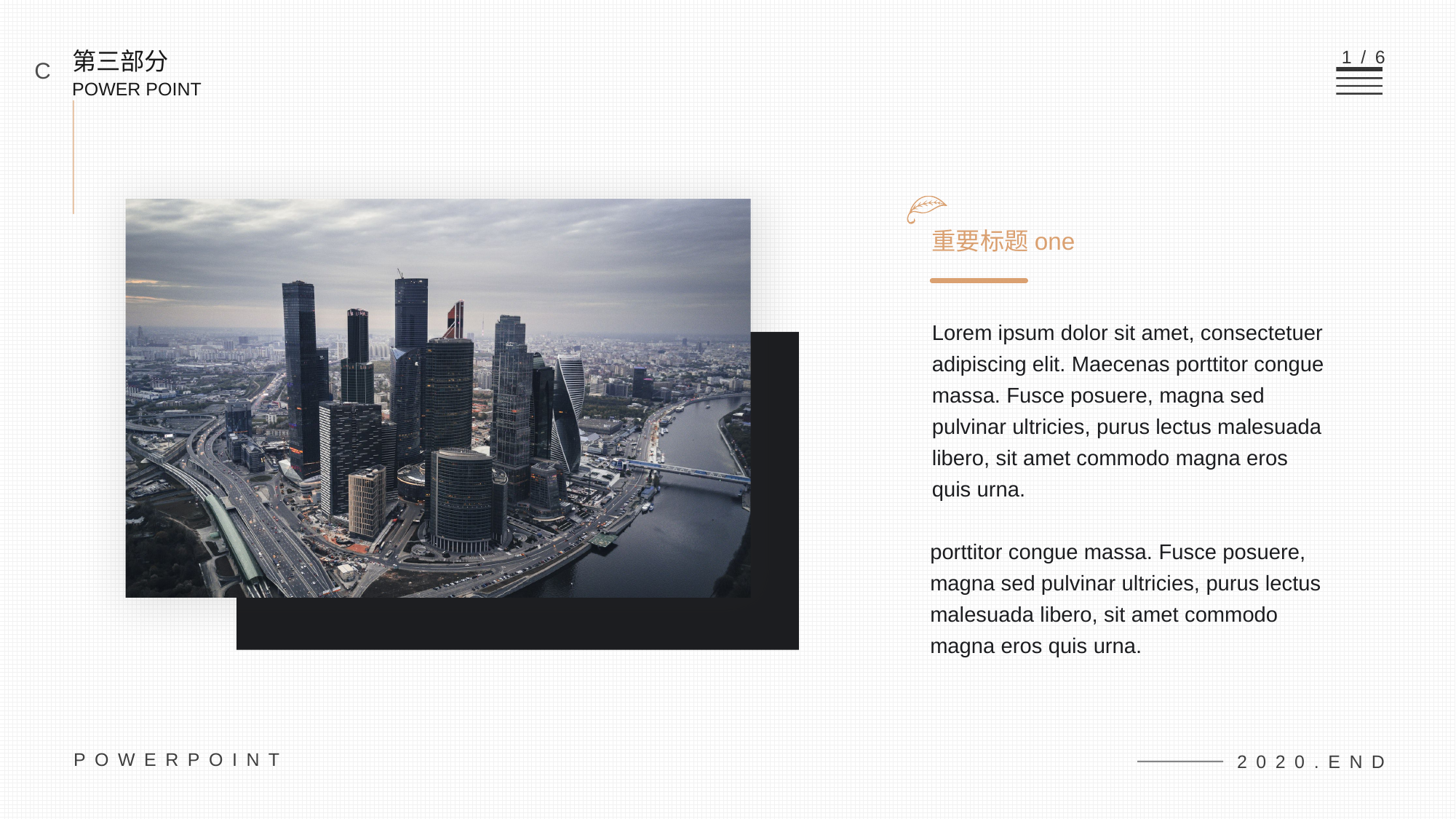

1/6

第三部分
POWER POINT
C

重要标题one

Lorem ipsum dolor sit amet, consectetuer adipiscing elit. Maecenas porttitor congue massa. Fusce posuere, magna sed pulvinar ultricies, purus lectus malesuada libero, sit amet commodo magna eros quis urna.

porttitor congue massa. Fusce posuere, magna sed pulvinar ultricies, purus lectus malesuada libero, sit amet commodo magna eros quis urna.
POWERPOINT
2020.END

重要标题two
Lorem ipsum dolor sit amet, consectetuer adipiscing elit. Maecenas